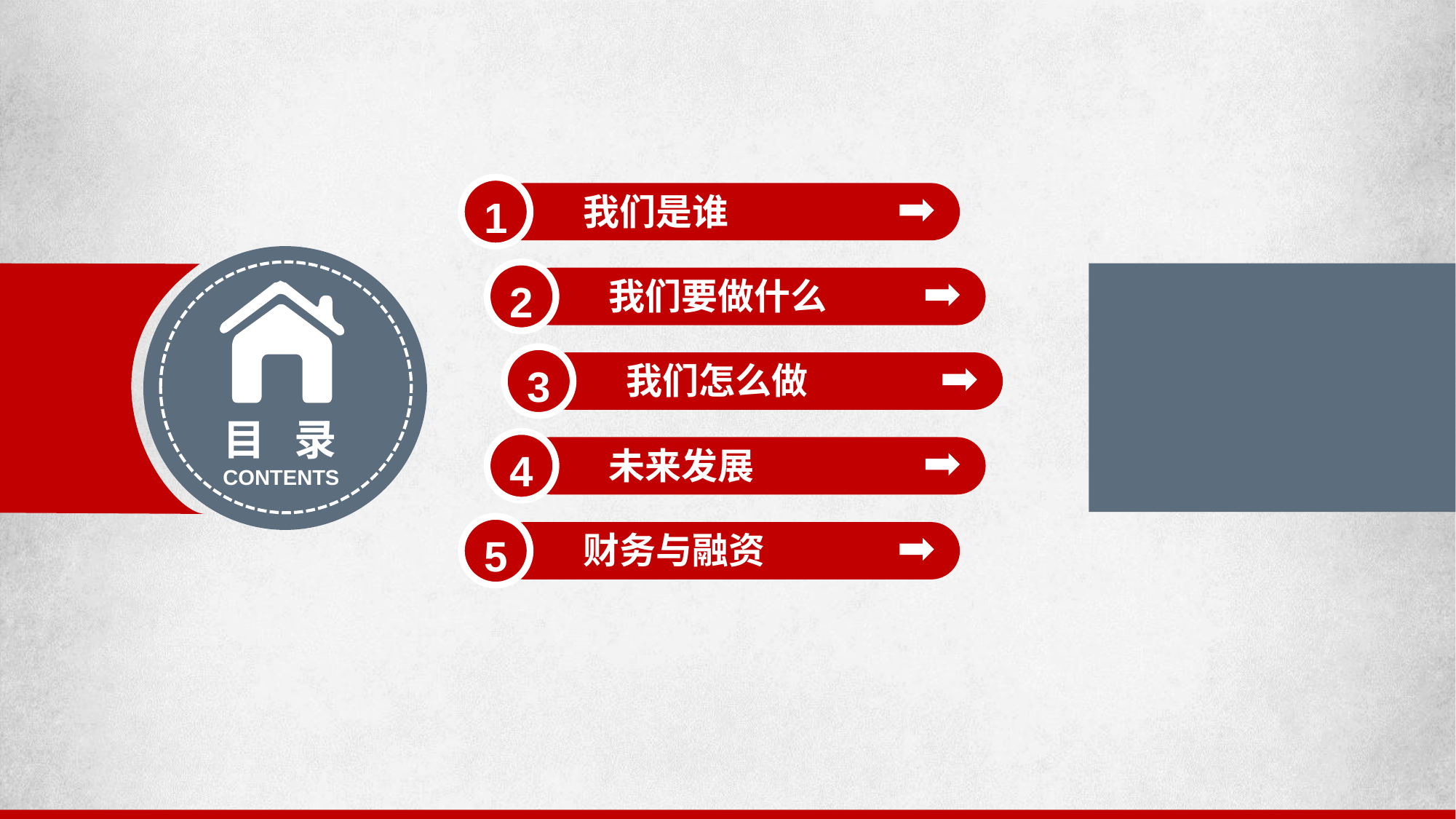

我们是谁

1

   我们要做什么

2

   我们怎么做

3

目   录
CONTENTS

   未来发展

4

   财务与融资

5